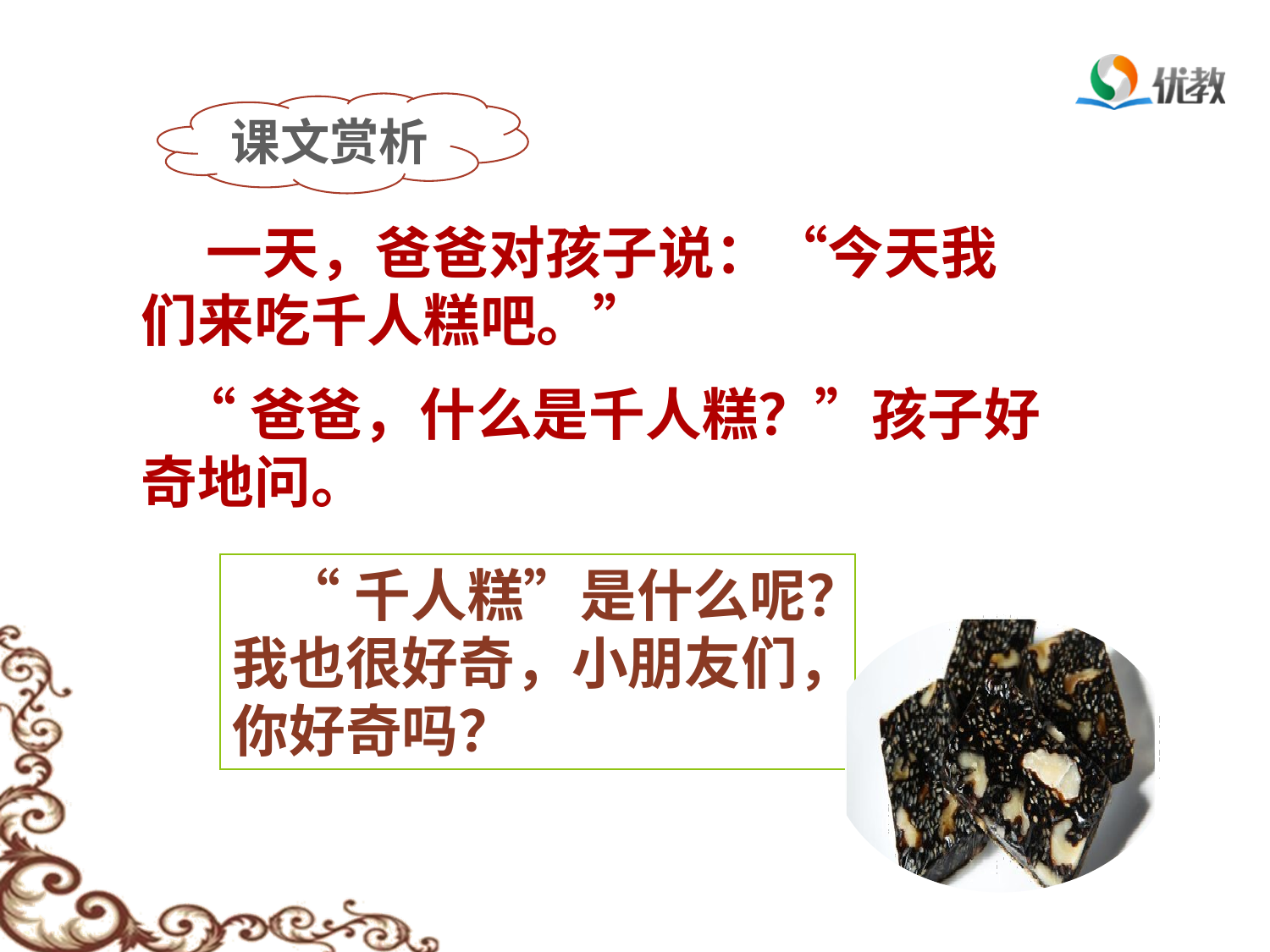

课文赏析
    一天，爸爸对孩子说：“今天我们来吃千人糕吧。”
   “爸爸，什么是千人糕？”孩子好奇地问。
    “千人糕”是什么呢？我也很好奇，小朋友们，你好奇吗？